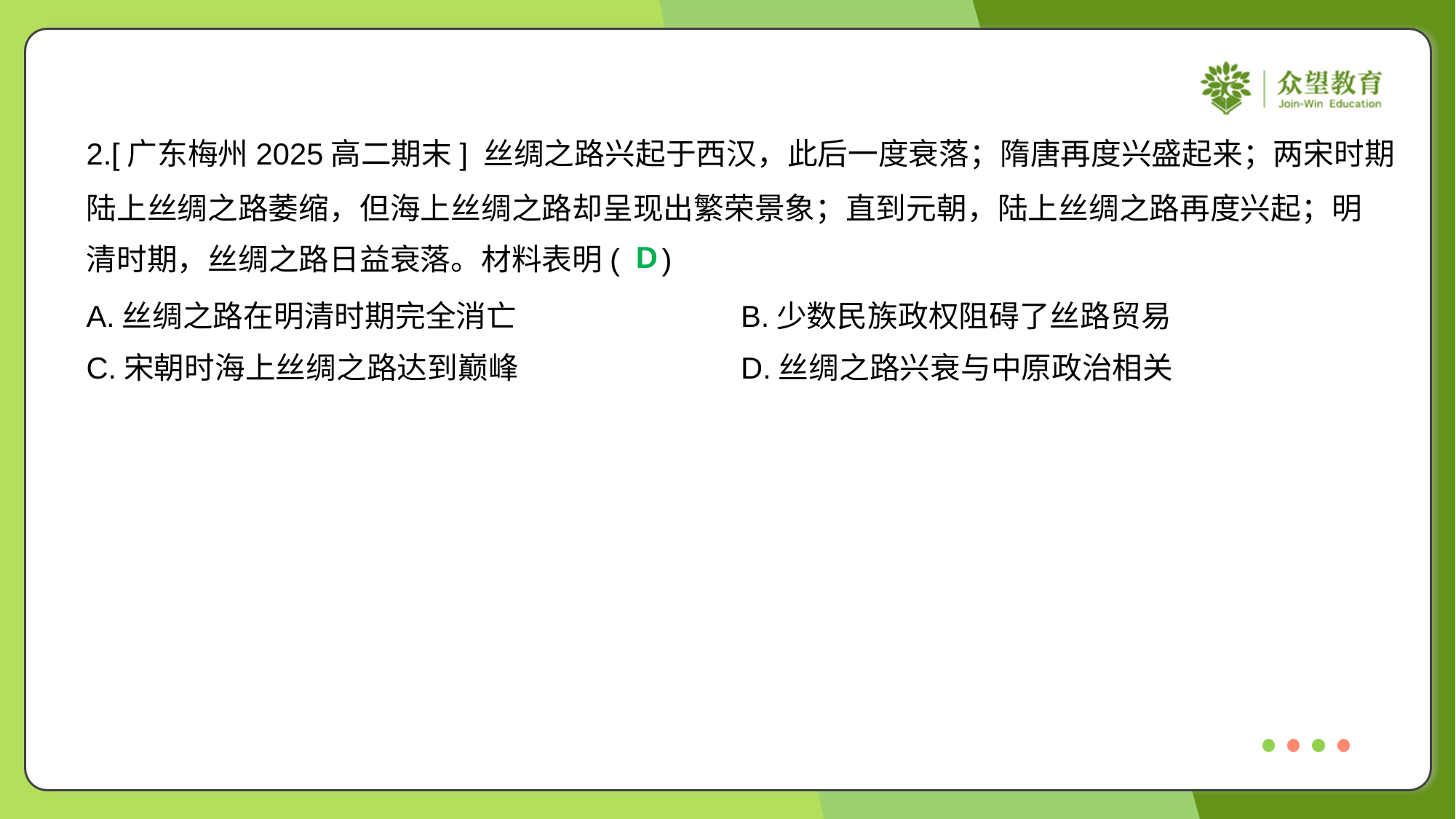

2.[广东梅州2025高二期末] 丝绸之路兴起于西汉，此后一度衰落；隋唐再度兴盛起来；两宋时期
陆上丝绸之路萎缩，但海上丝绸之路却呈现出繁荣景象；直到元朝，陆上丝绸之路再度兴起；明
清时期，丝绸之路日益衰落。材料表明(     )
D
A.丝绸之路在明清时期完全消亡	B.少数民族政权阻碍了丝路贸易
C.宋朝时海上丝绸之路达到巅峰	D.丝绸之路兴衰与中原政治相关